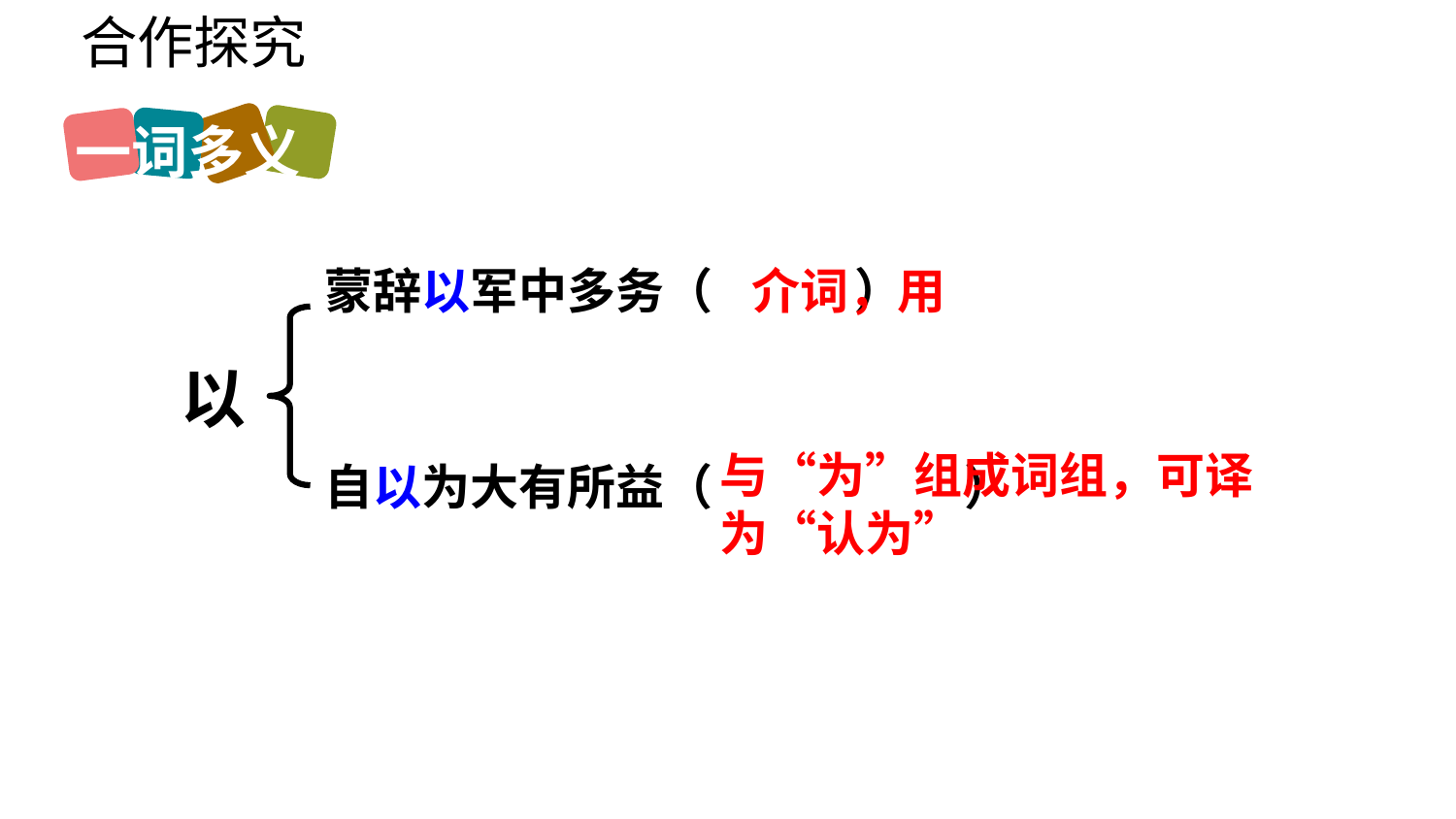

合作探究
一词多义

蒙辞以军中多务（             ）
介词，用

以
自以为大有所益（                       ）
与“为”组成词组，可译为“认为”